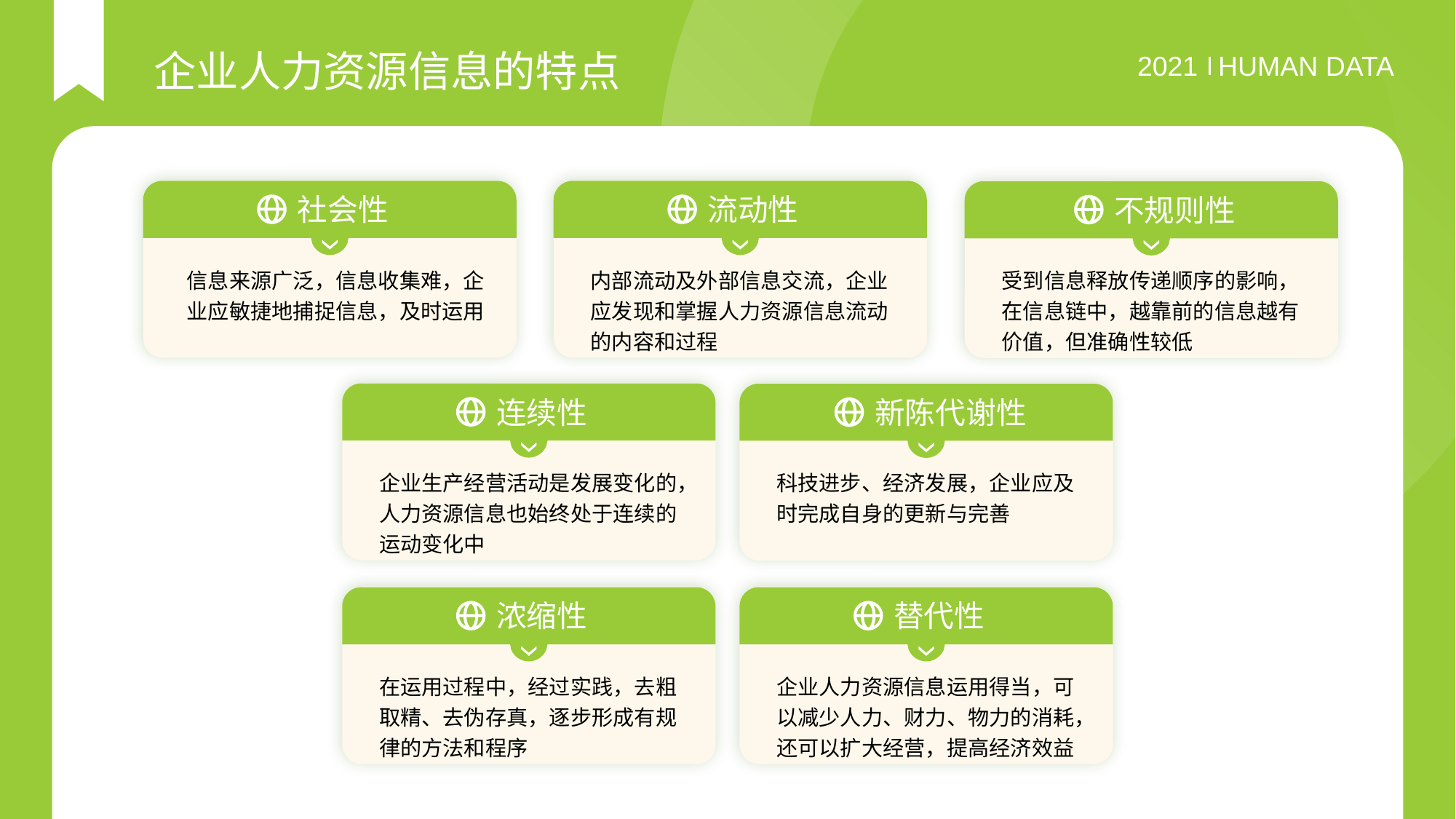

企业人力资源信息的特点

社会性

信息来源广泛，信息收集难，企业应敏捷地捕捉信息，及时运用

流动性

内部流动及外部信息交流，企业应发现和掌握人力资源信息流动的内容和过程

不规则性

受到信息释放传递顺序的影响，在信息链中，越靠前的信息越有价值，但准确性较低

连续性

企业生产经营活动是发展变化的，人力资源信息也始终处于连续的运动变化中

新陈代谢性

科技进步、经济发展，企业应及时完成自身的更新与完善

浓缩性

在运用过程中，经过实践，去粗取精、去伪存真，逐步形成有规律的方法和程序

替代性

企业人力资源信息运用得当，可以减少人力、财力、物力的消耗，还可以扩大经营，提高经济效益